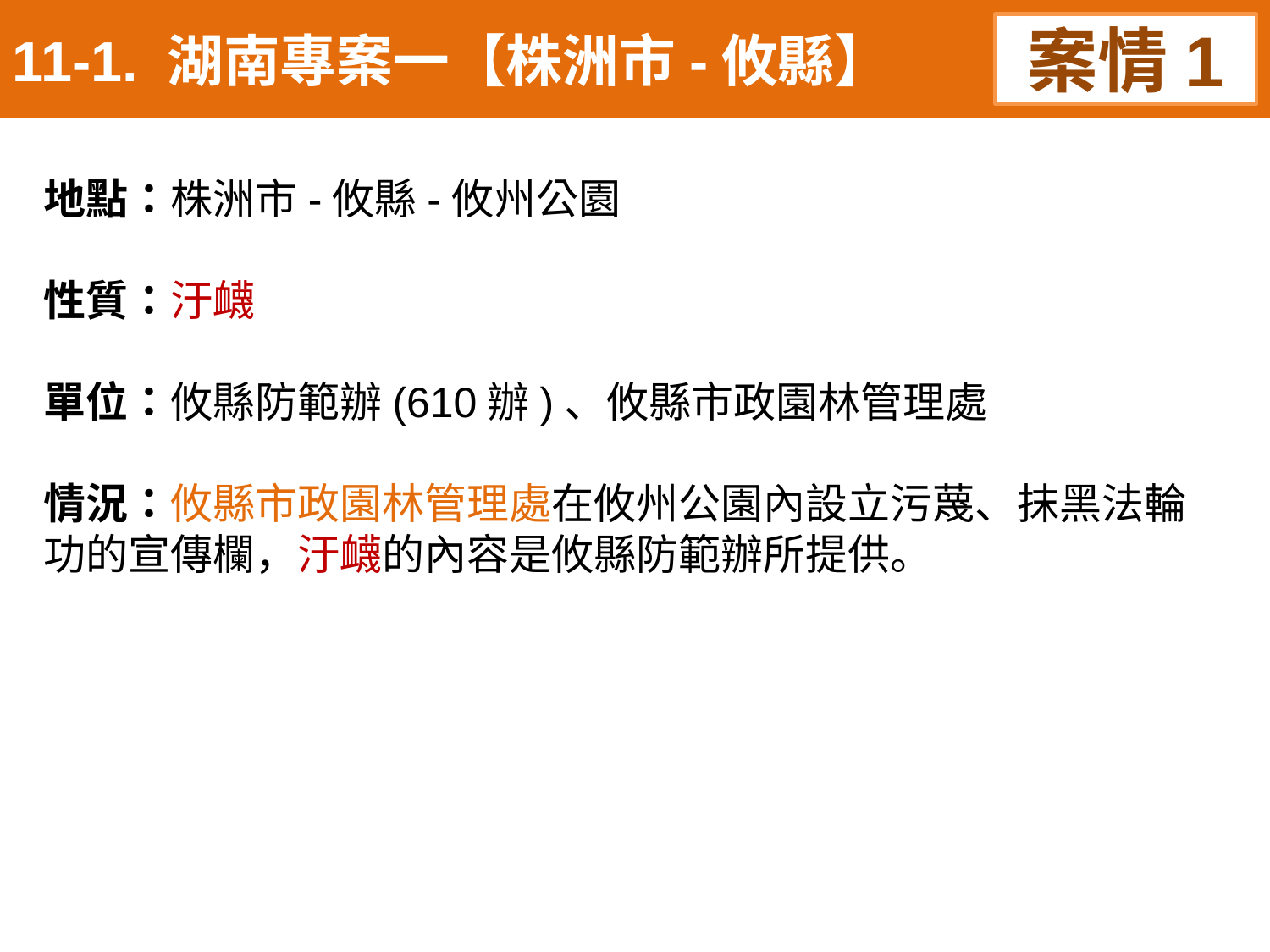

11-1. 湖南專案一【株洲市-攸縣】
案情1

地點：株洲市-攸縣-攸州公園

性質：汙衊

單位：攸縣防範辦(610辦)、攸縣市政園林管理處

情況：攸縣市政園林管理處在攸州公園內設立污蔑、抹黑法輪功的宣傳欄，汙衊的內容是攸縣防範辦所提供。